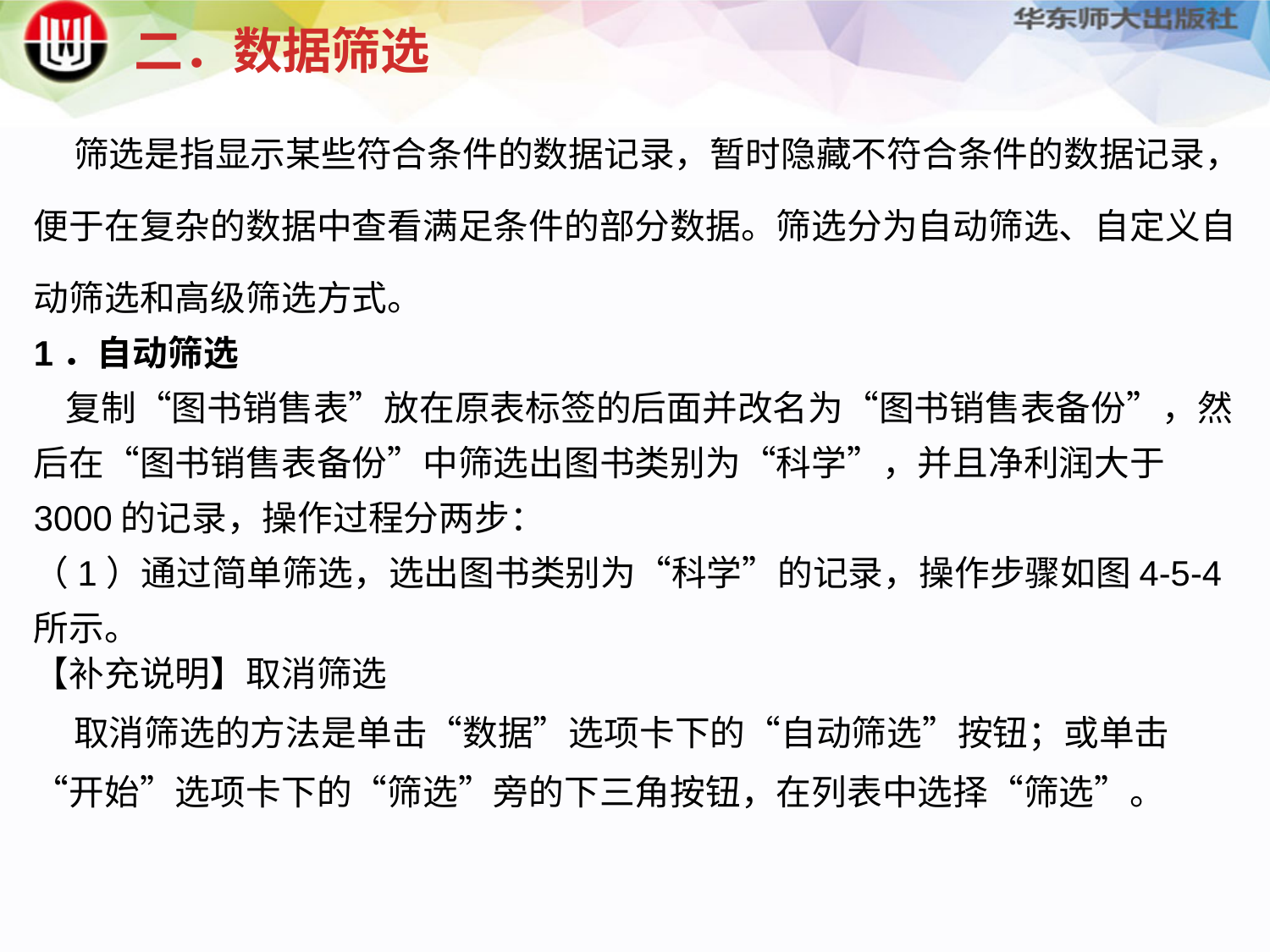

二．数据筛选
    筛选是指显示某些符合条件的数据记录，暂时隐藏不符合条件的数据记录，便于在复杂的数据中查看满足条件的部分数据。筛选分为自动筛选、自定义自动筛选和高级筛选方式。
1．自动筛选
   复制“图书销售表”放在原表标签的后面并改名为“图书销售表备份”，然后在“图书销售表备份”中筛选出图书类别为“科学”，并且净利润大于3000的记录，操作过程分两步：
（1）通过简单筛选，选出图书类别为“科学”的记录，操作步骤如图4-5-4所示。
【补充说明】取消筛选    取消筛选的方法是单击“数据”选项卡下的“自动筛选”按钮；或单击“开始”选项卡下的“筛选”旁的下三角按钮，在列表中选择“筛选”。